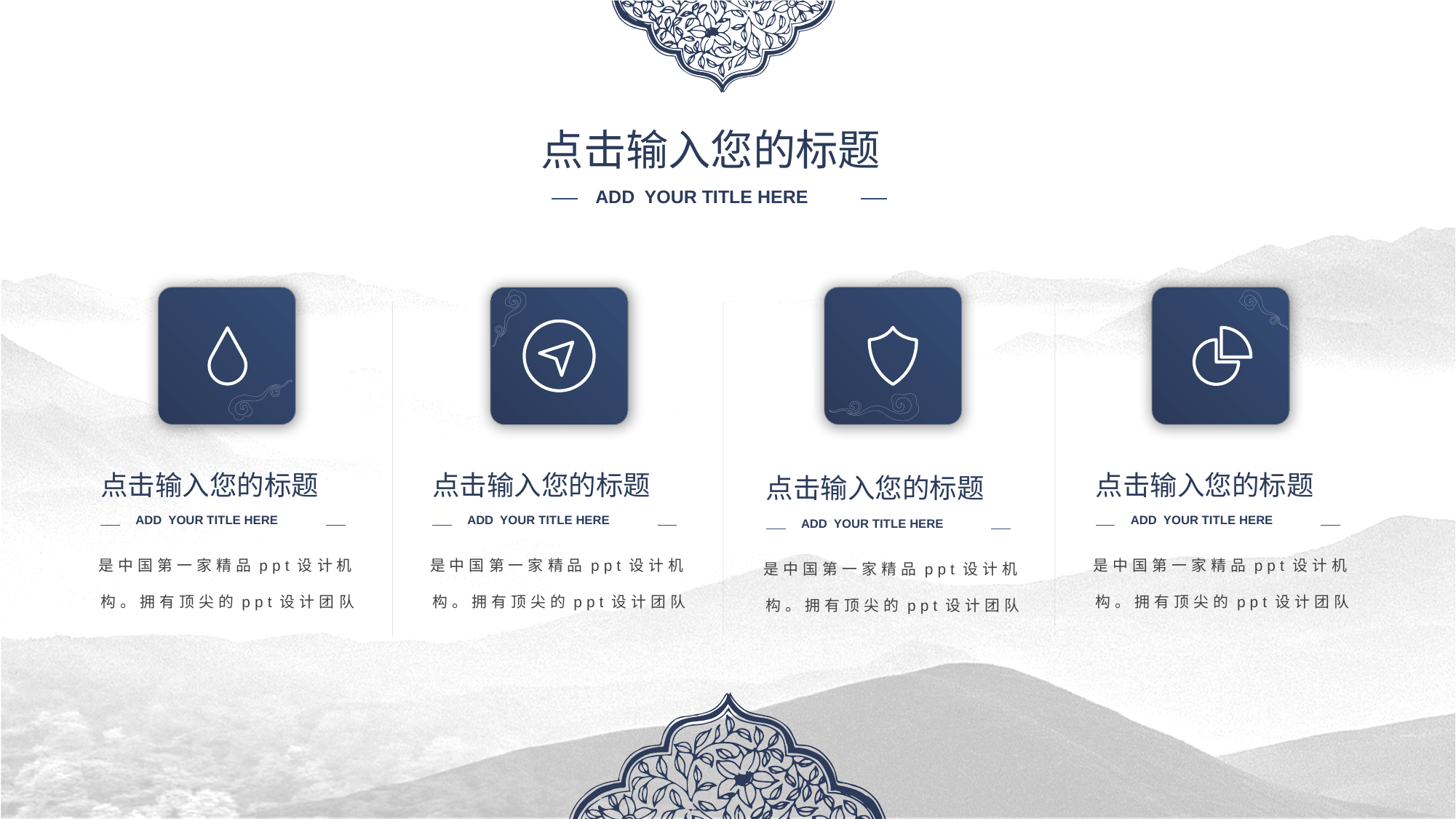

点击输入您的标题
ADD  YOUR TITLE HERE

点击输入您的标题
ADD  YOUR TITLE HERE
是中国第一家精品ppt设计机构。拥有顶尖的ppt设计团队
点击输入您的标题
ADD  YOUR TITLE HERE
是中国第一家精品ppt设计机构。拥有顶尖的ppt设计团队
点击输入您的标题
ADD  YOUR TITLE HERE
是中国第一家精品ppt设计机构。拥有顶尖的ppt设计团队
点击输入您的标题
ADD  YOUR TITLE HERE
是中国第一家精品ppt设计机构。拥有顶尖的ppt设计团队